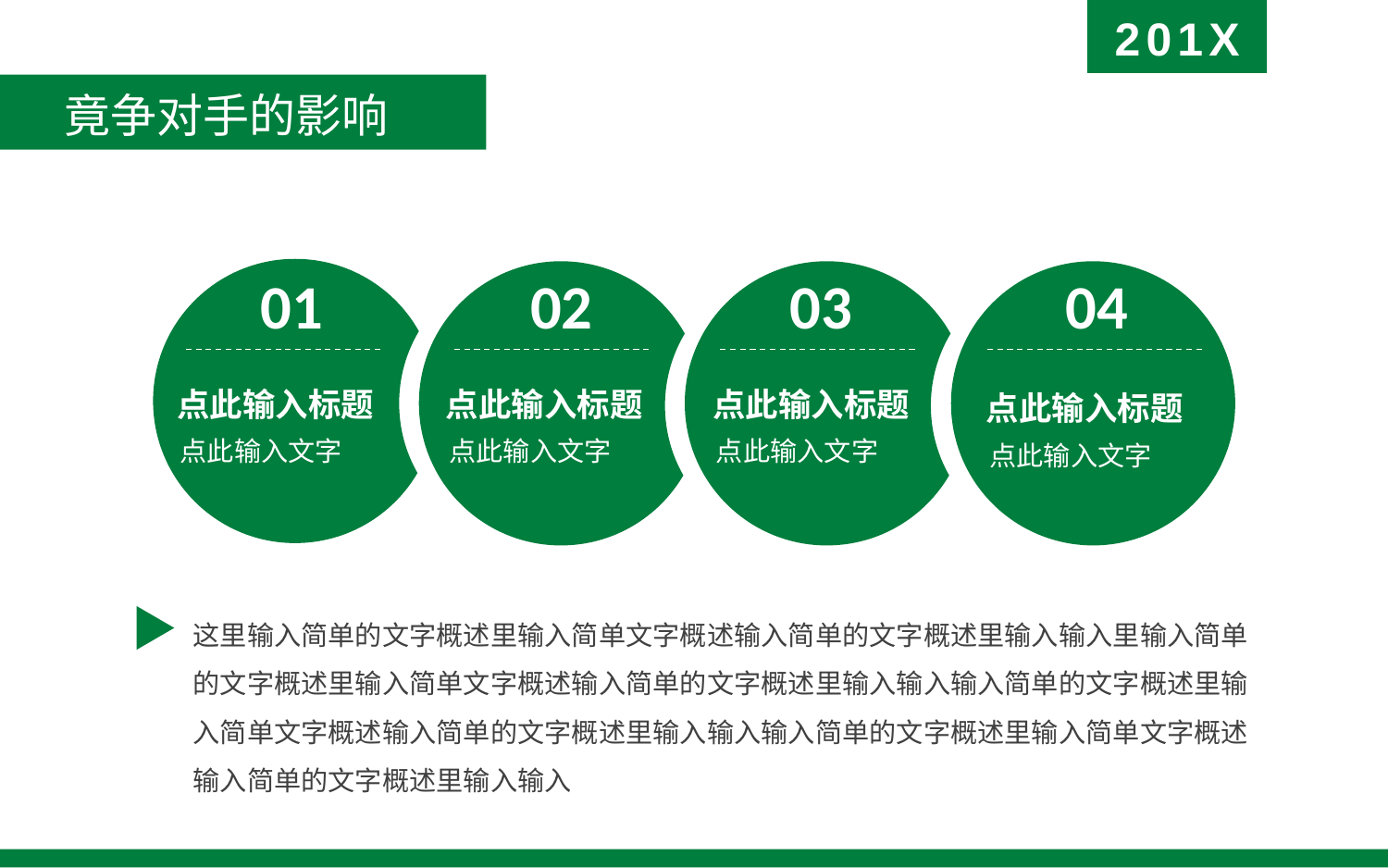

201X

竟争对手的影响

01
02
03
04

点此输入标题
点此输入标题
点此输入标题
点此输入标题
点此输入文字
点此输入文字
点此输入文字
点此输入文字
这里输入简单的文字概述里输入简单文字概述输入简单的文字概述里输入输入里输入简单的文字概述里输入简单文字概述输入简单的文字概述里输入输入输入简单的文字概述里输入简单文字概述输入简单的文字概述里输入输入输入简单的文字概述里输入简单文字概述输入简单的文字概述里输入输入